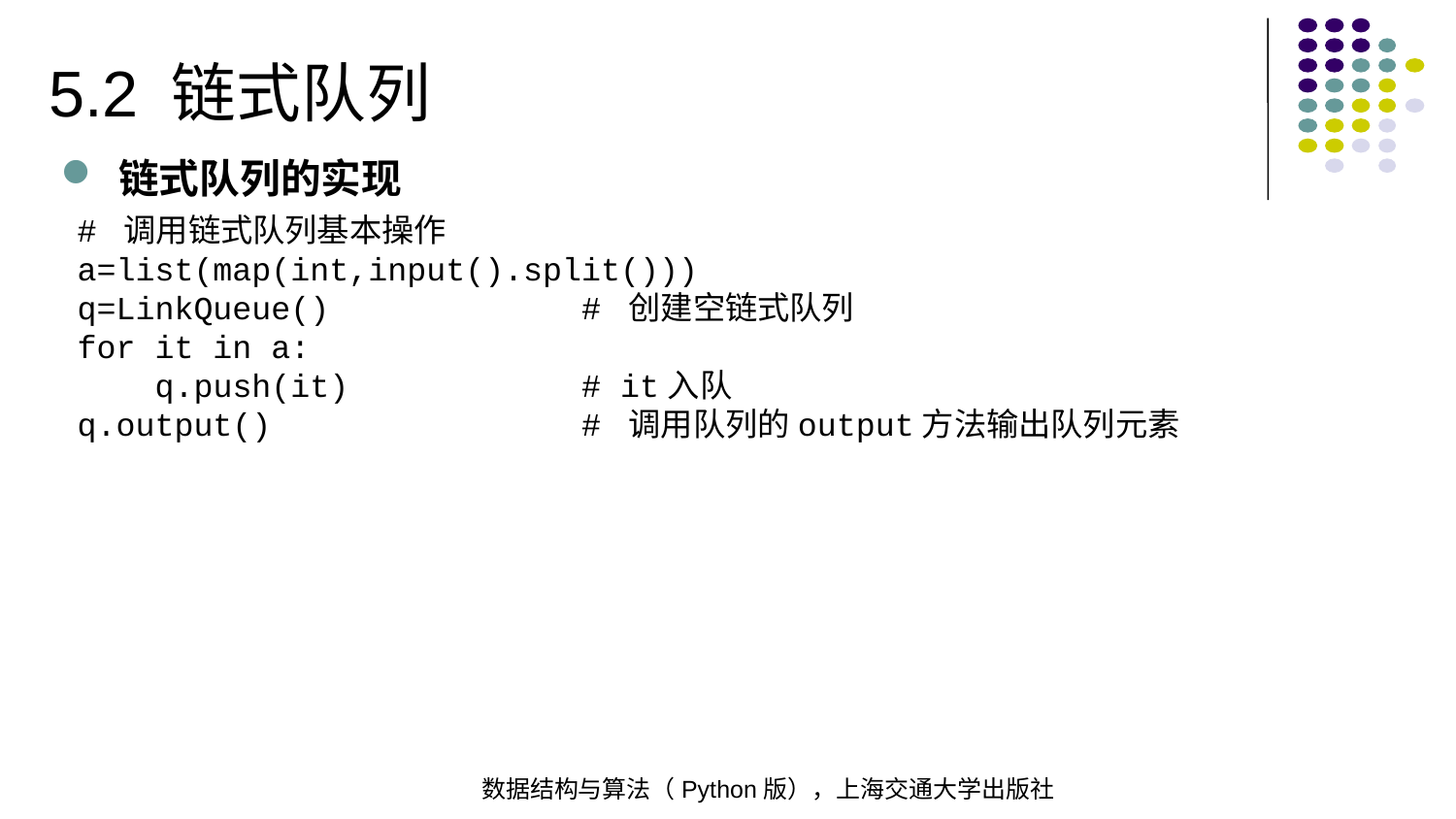

5.2 链式队列
链式队列的实现
# 调用链式队列基本操作
a=list(map(int,input().split()))
q=LinkQueue()             # 创建空链式队列
for it in a:
    q.push(it)            # it入队
q.output()                # 调用队列的output方法输出队列元素